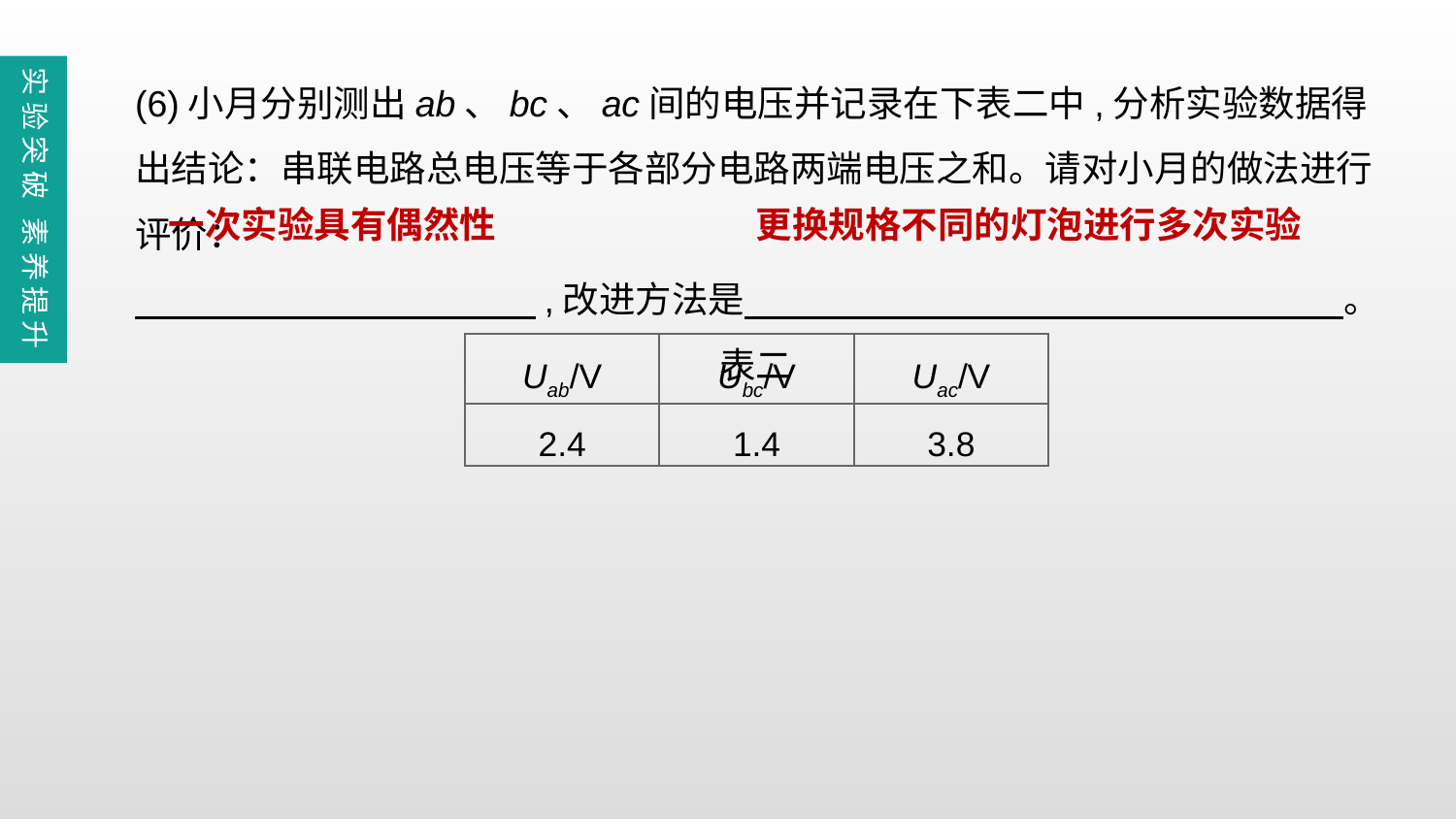

(6)小月分别测出ab、bc、ac间的电压并记录在下表二中,分析实验数据得出结论：串联电路总电压等于各部分电路两端电压之和。请对小月的做法进行评价：
　　　　　　　　　　　,改进方法是　　　　　　  　　　　　　　　　　。
表二

实验突破 素养提升
一次实验具有偶然性
更换规格不同的灯泡进行多次实验
| Uab/V | Ubc/V | Uac/V |
| --- | --- | --- |
| 2.4 | 1.4 | 3.8 |